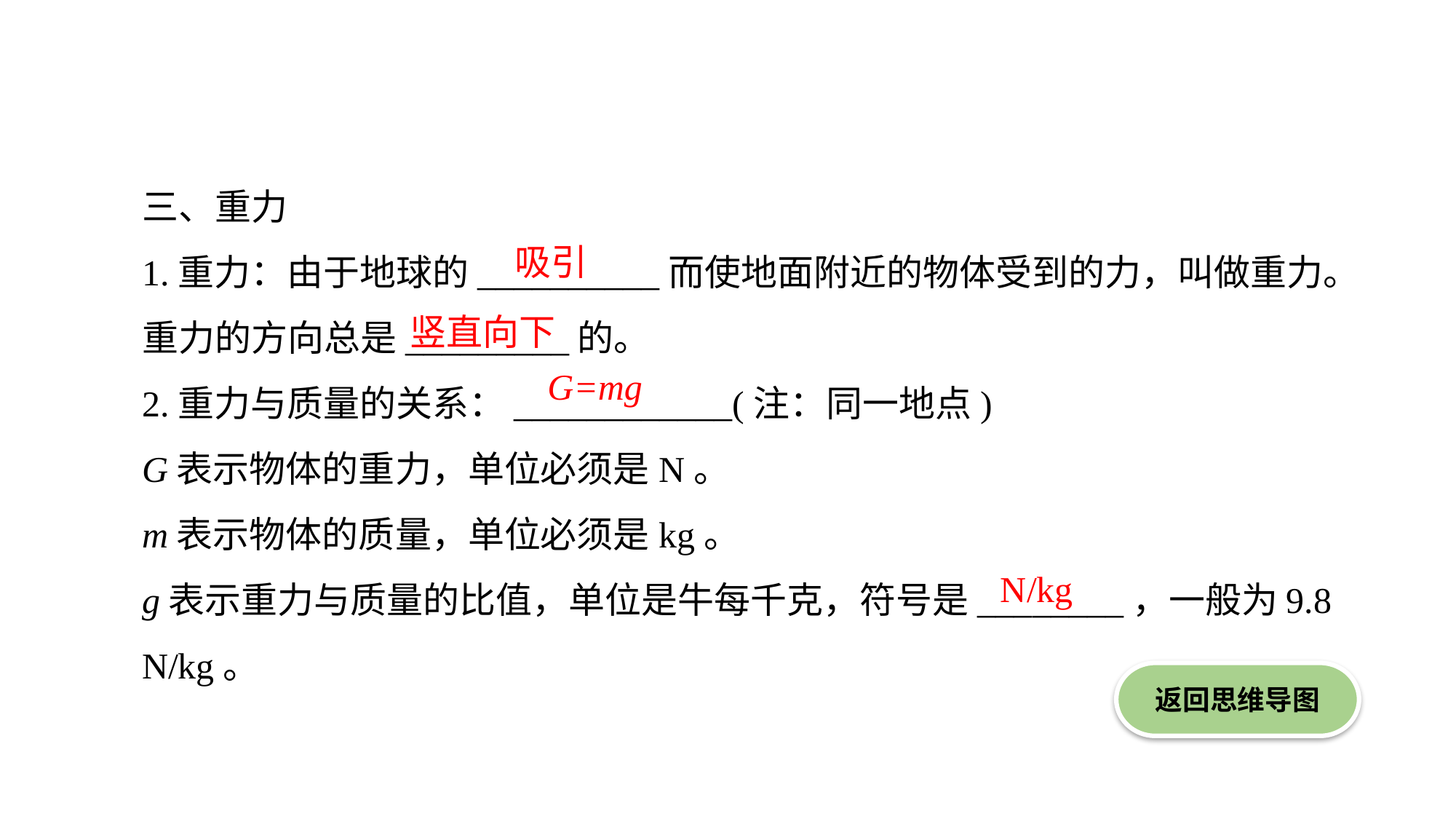

三、重力
1.重力：由于地球的__________而使地面附近的物体受到的力，叫做重力。重力的方向总是_________的。
2.重力与质量的关系：____________(注：同一地点)
G表示物体的重力，单位必须是N。
m表示物体的质量，单位必须是kg。
g表示重力与质量的比值，单位是牛每千克，符号是________，一般为9.8 N/kg。
吸引
竖直向下
G=mg
N/kg
返回思维导图